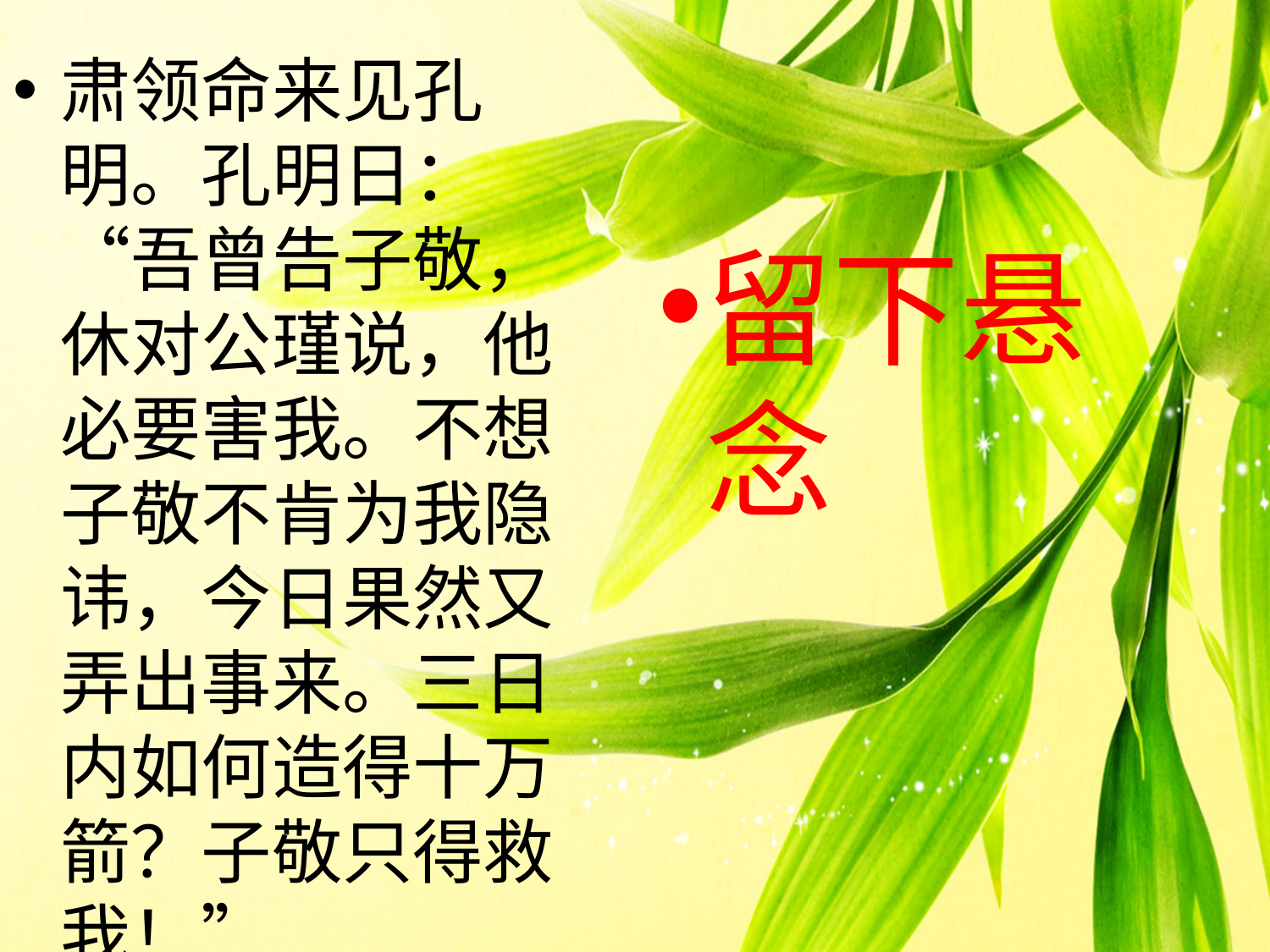

#
肃领命来见孔明。孔明日：“吾曾告子敬，休对公瑾说，他必要害我。不想子敬不肯为我隐讳，今日果然又弄出事来。三日内如何造得十万箭？子敬只得救我！”
留下悬念